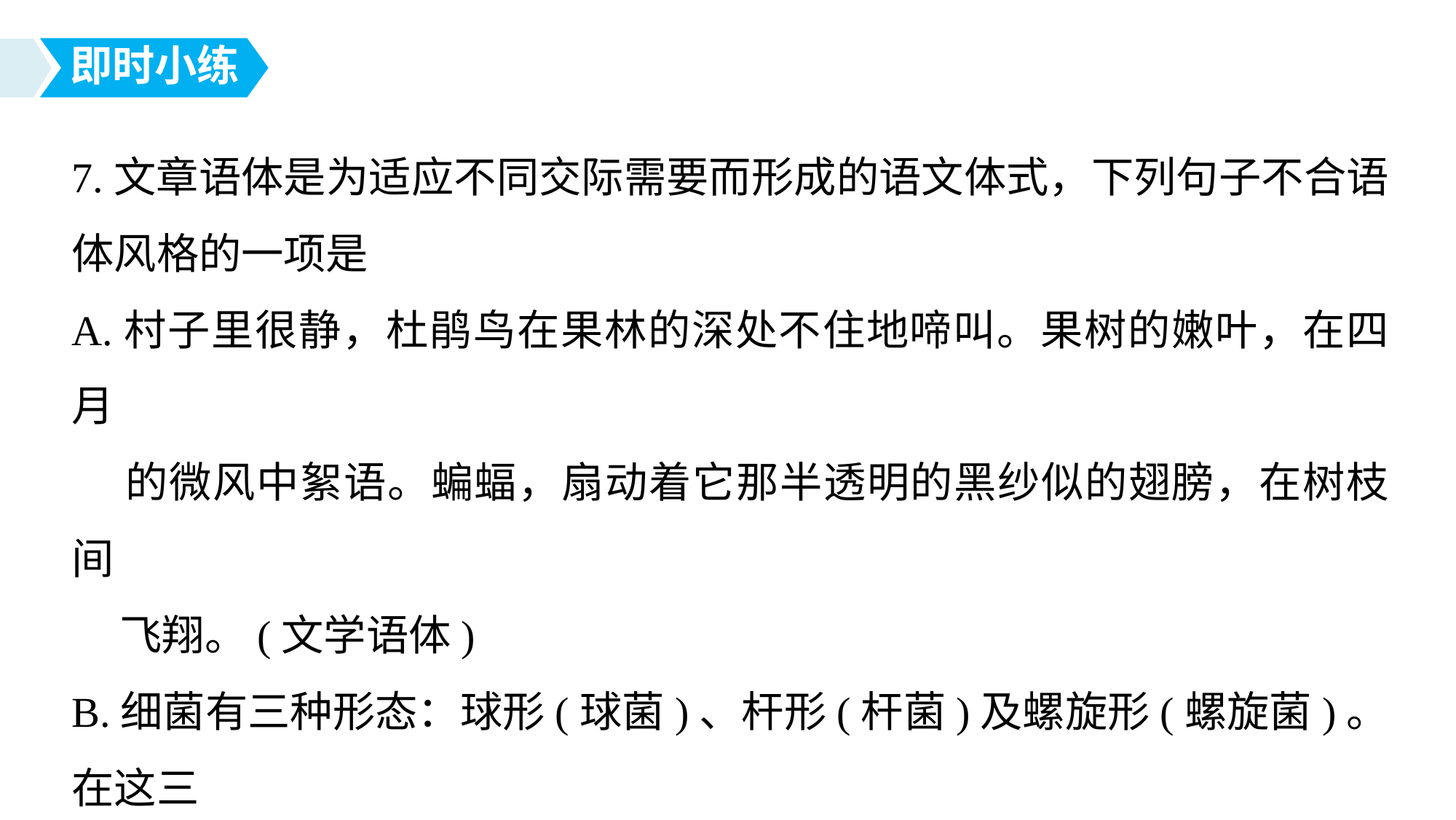

即时小练

7.文章语体是为适应不同交际需要而形成的语文体式，下列句子不合语体风格的一项是
A.村子里很静，杜鹃鸟在果林的深处不住地啼叫。果树的嫩叶，在四月
    的微风中絮语。蝙蝠，扇动着它那半透明的黑纱似的翅膀，在树枝间
    飞翔。(文学语体)
B.细菌有三种形态：球形(球菌)、杆形(杆菌)及螺旋形(螺旋菌)。在这三
    类之间，还有许多不显著的过渡形态。细菌形体虽小，体积差别却很
    大。(科技语体)